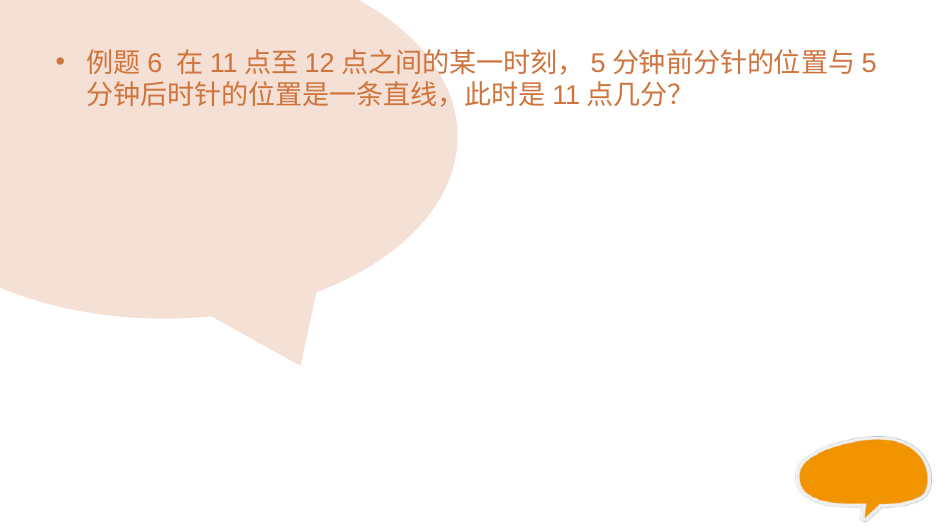

#
例题6 在11点至12点之间的某一时刻，5分钟前分针的位置与5分钟后时针的位置是一条直线，此时是11点几分？